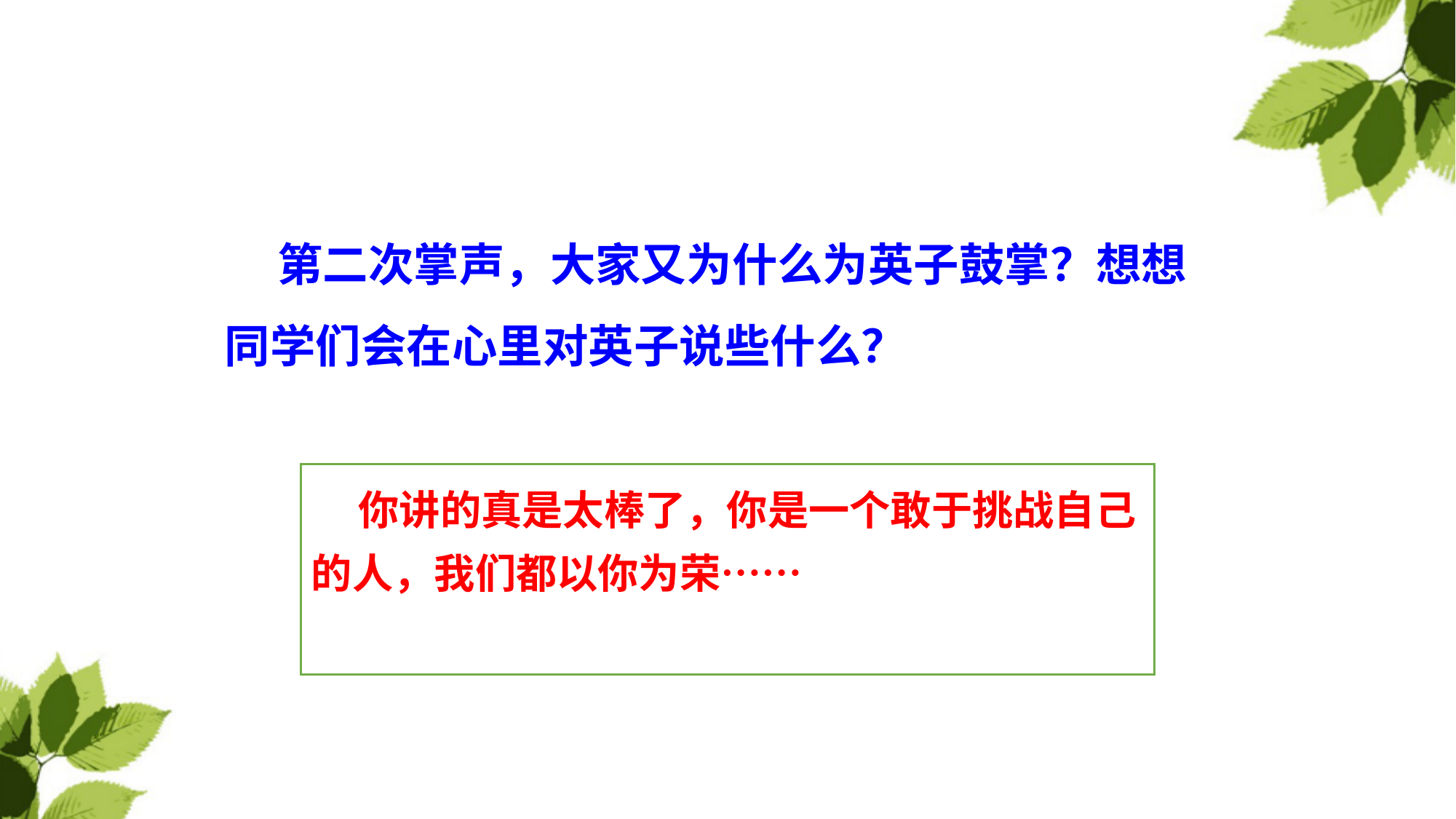

第二次掌声，大家又为什么为英子鼓掌？想想同学们会在心里对英子说些什么？
    你讲的真是太棒了，你是一个敢于挑战自己的人，我们都以你为荣……